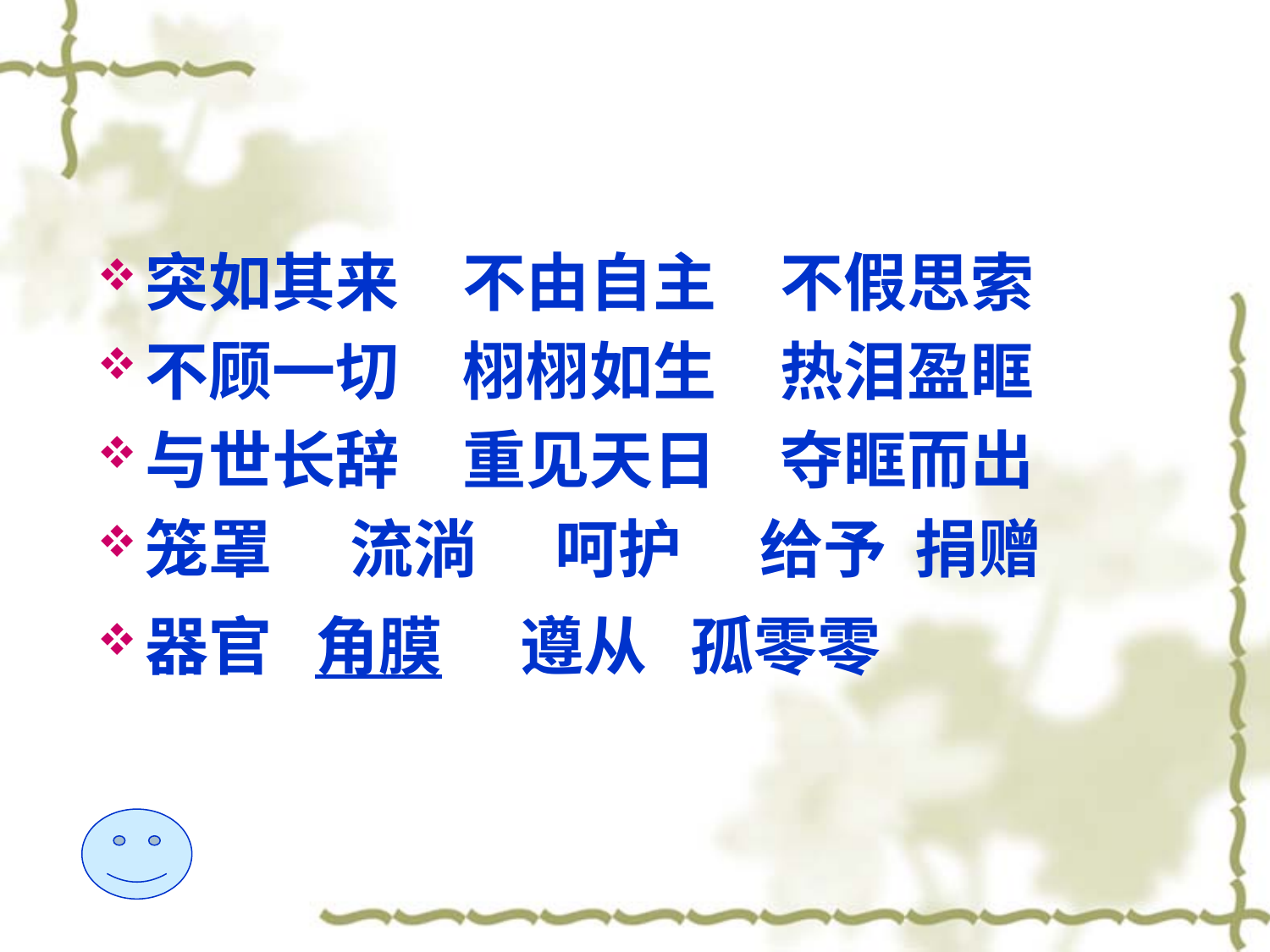

# 突如其来　不由自主　不假思索
不顾一切　栩栩如生　热泪盈眶
与世长辞　重见天日　夺眶而出
笼罩　 流淌　 呵护　 给予  捐赠
器官   角膜　 遵从   孤零零